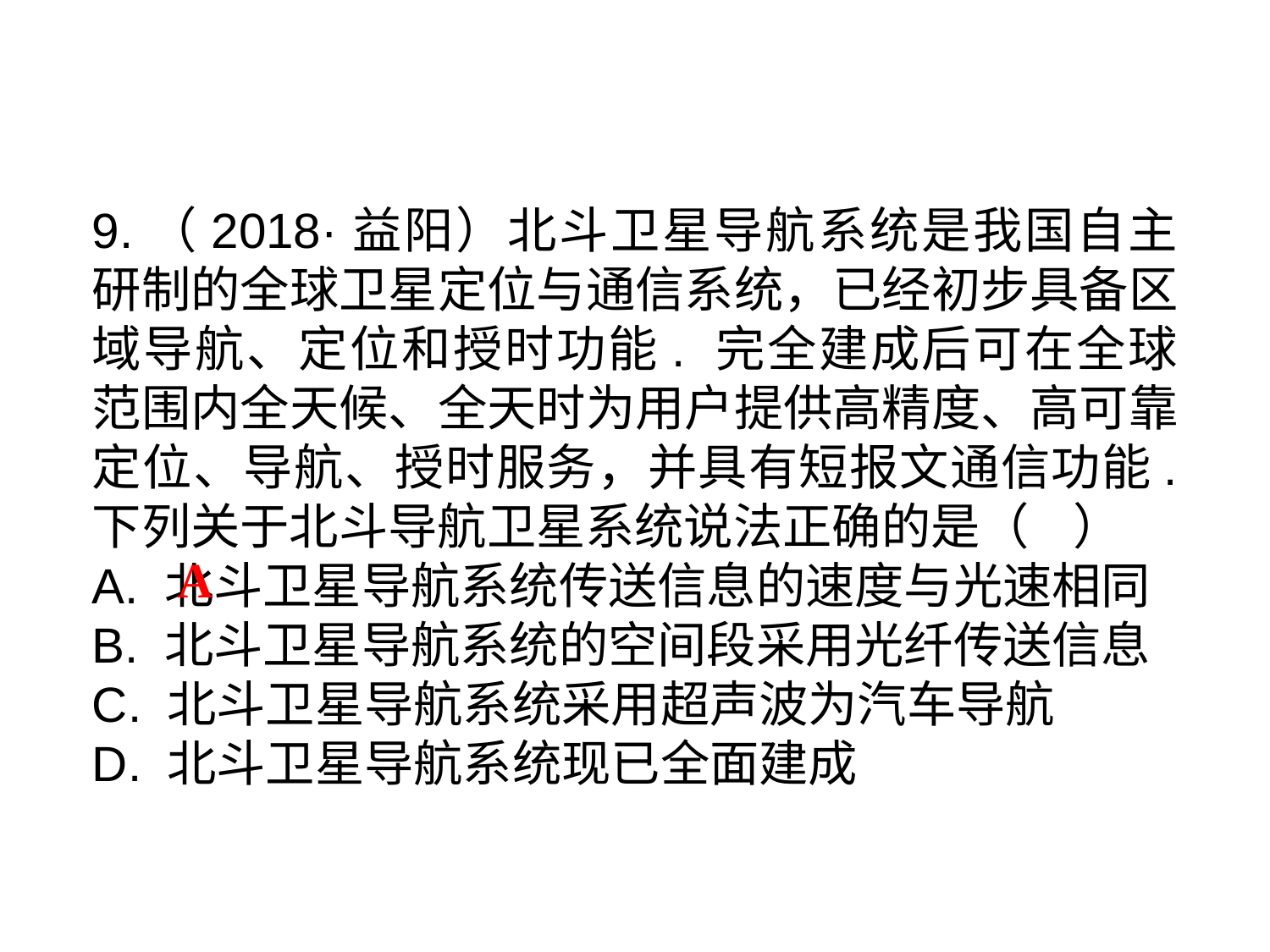

9.（2018·益阳）北斗卫星导航系统是我国自主研制的全球卫星定位与通信系统，已经初步具备区域导航、定位和授时功能. 完全建成后可在全球范围内全天候、全天时为用户提供高精度、高可靠定位、导航、授时服务，并具有短报文通信功能. 下列关于北斗导航卫星系统说法正确的是（    ）
A. 北斗卫星导航系统传送信息的速度与光速相同
B. 北斗卫星导航系统的空间段采用光纤传送信息
C. 北斗卫星导航系统采用超声波为汽车导航
D. 北斗卫星导航系统现已全面建成
A